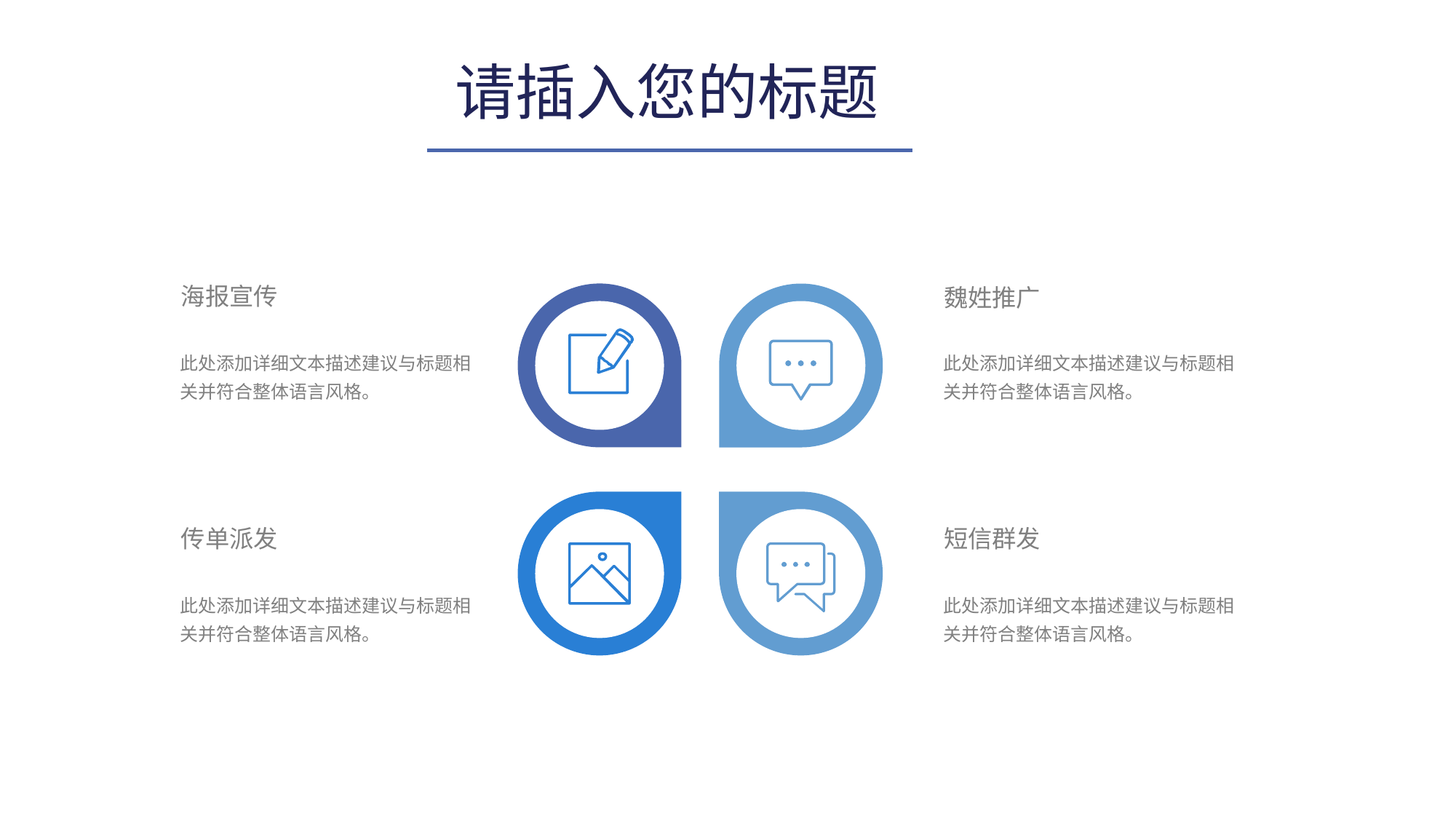

海报宣传
魏姓推广

此处添加详细文本描述建议与标题相关并符合整体语言风格。
此处添加详细文本描述建议与标题相关并符合整体语言风格。

传单派发
短信群发
此处添加详细文本描述建议与标题相关并符合整体语言风格。
此处添加详细文本描述建议与标题相关并符合整体语言风格。